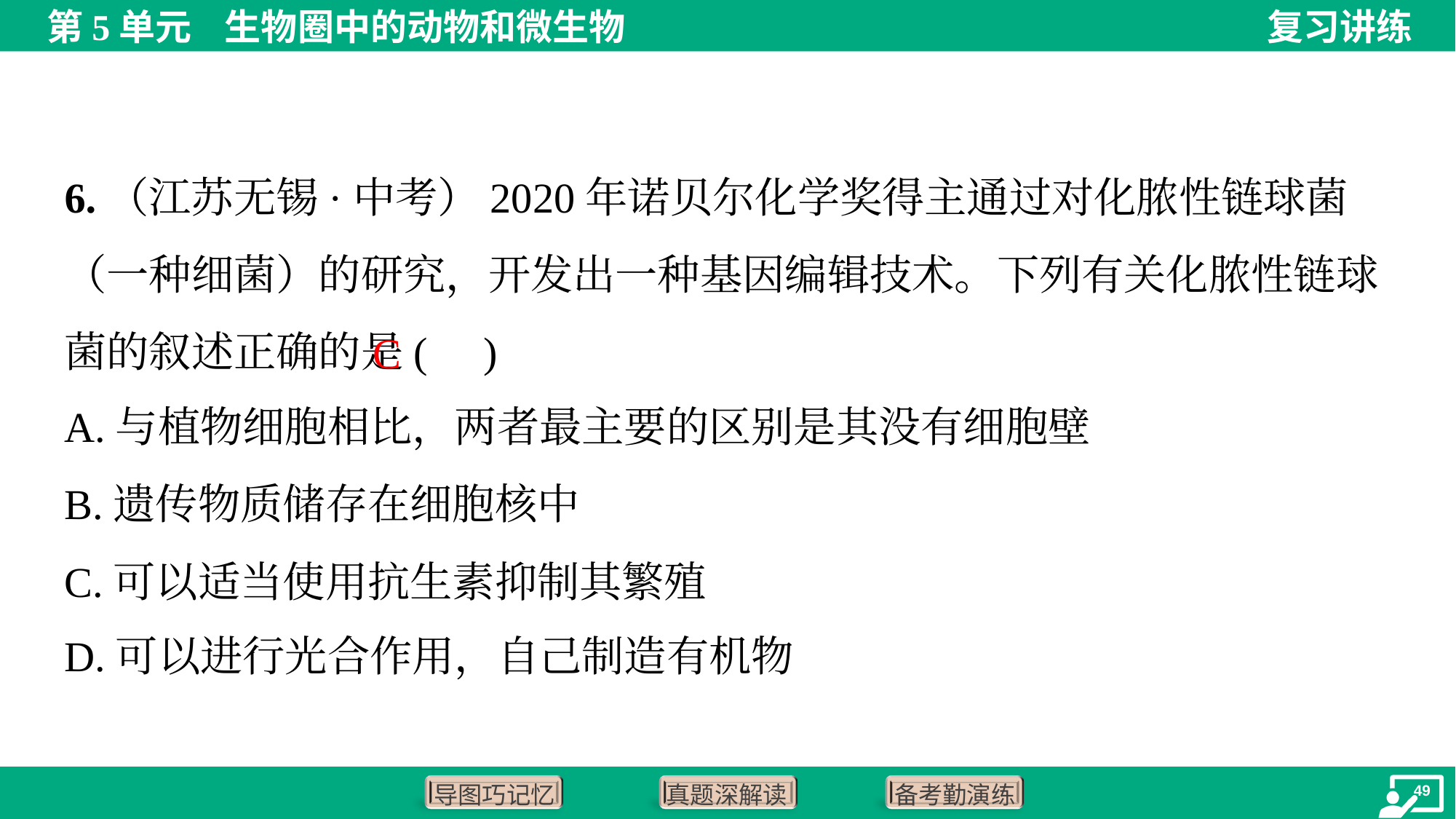

6.（江苏无锡·中考）2020年诺贝尔化学奖得主通过对化脓性链球菌（一种细菌）的研究，开发出一种基因编辑技术。下列有关化脓性链球菌的叙述正确的是(     )
C
A.与植物细胞相比，两者最主要的区别是其没有细胞壁
B.遗传物质储存在细胞核中
C.可以适当使用抗生素抑制其繁殖
D.可以进行光合作用，自己制造有机物